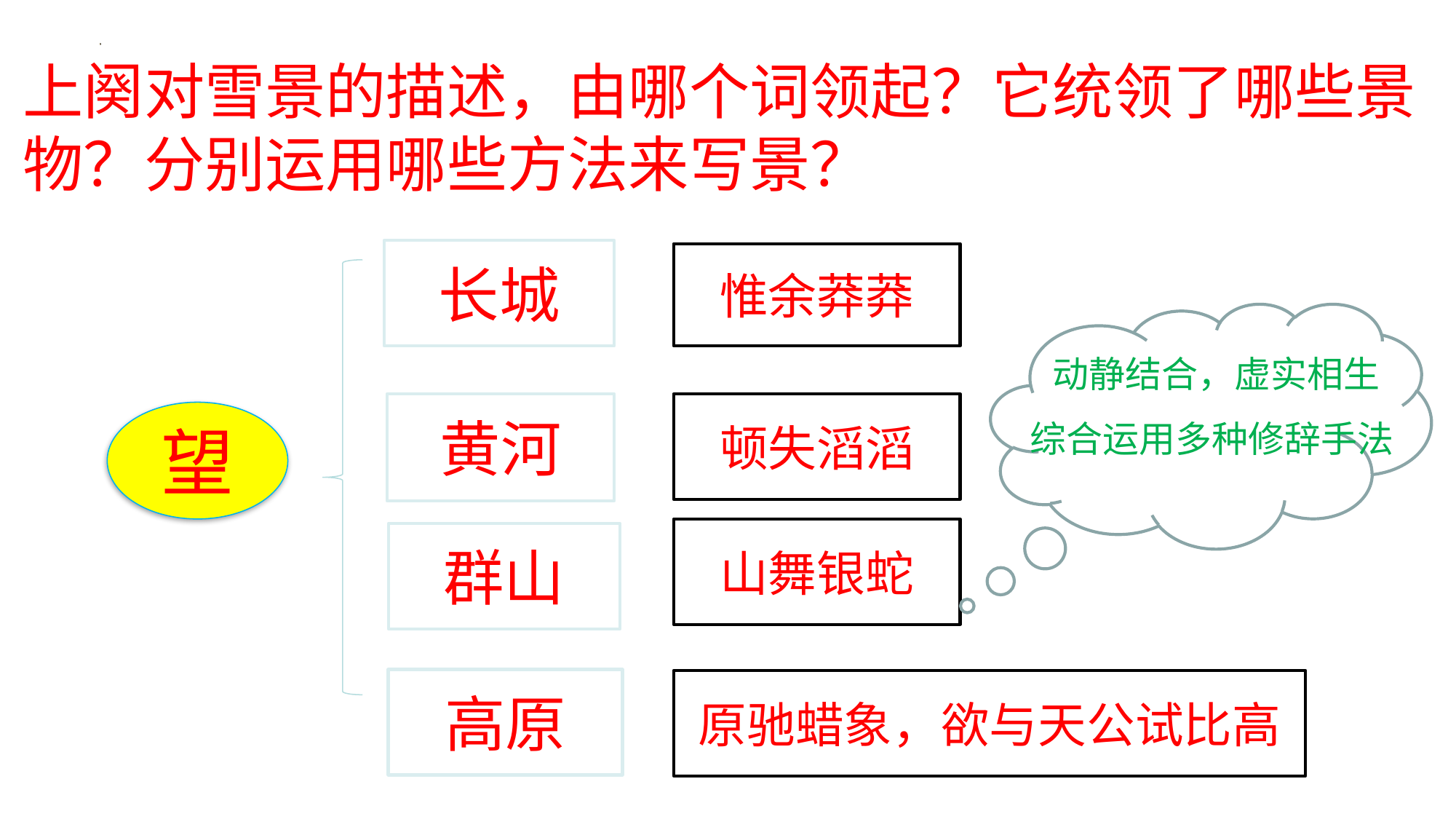

上阕对雪景的描述，由哪个词领起？它统领了哪些景物？分别运用哪些方法来写景？
长城
惟余莽莽

动静结合，虚实相生
黄河
顿失滔滔
望
综合运用多种修辞手法
山舞银蛇
群山

高原
原驰蜡象，欲与天公试比高